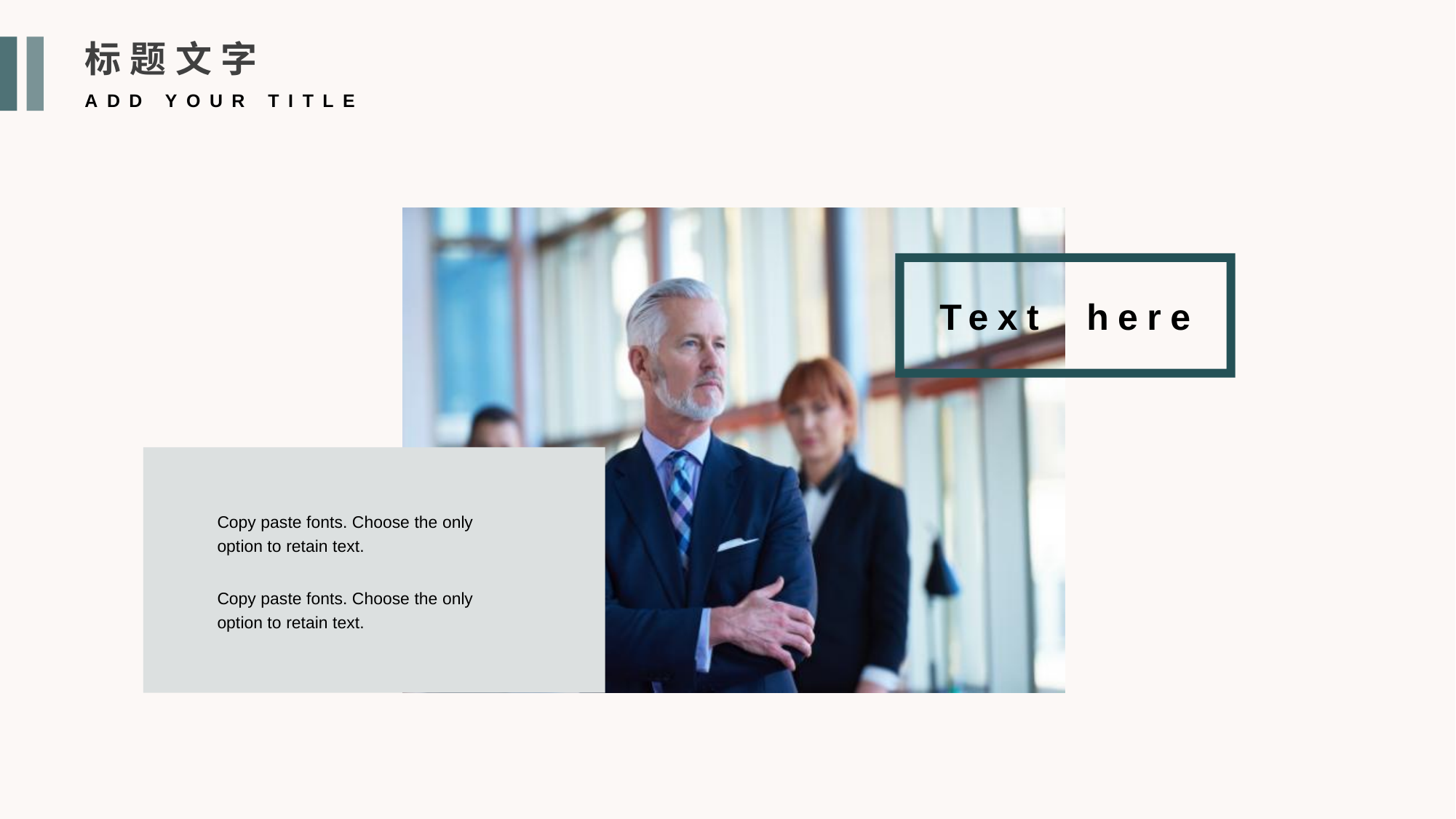

标题文字
ADD YOUR TITLE

Text  here

Copy paste fonts. Choose the only option to retain text.
Copy paste fonts. Choose the only option to retain text.